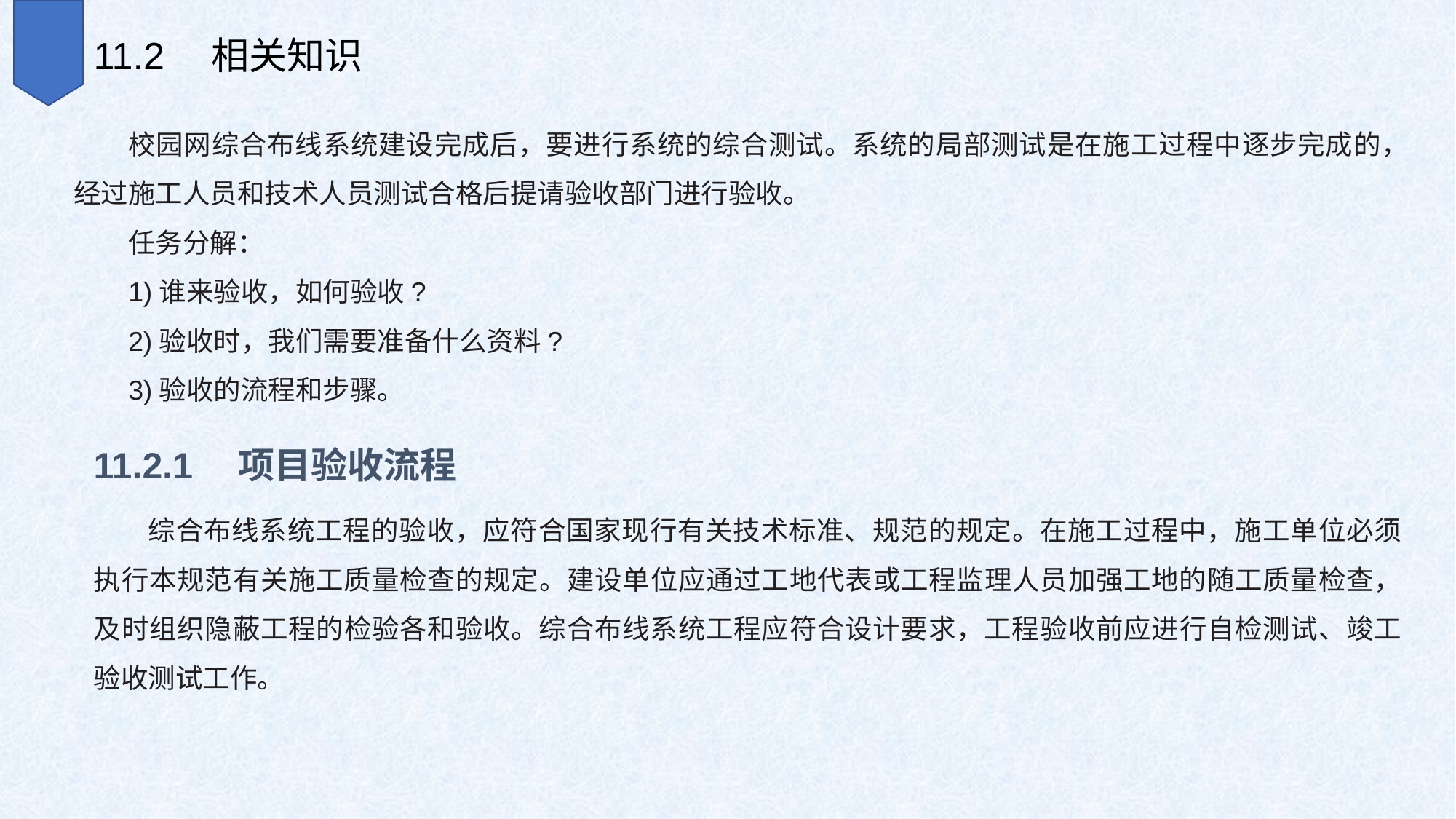

11.2　相关知识
校园网综合布线系统建设完成后，要进行系统的综合测试。系统的局部测试是在施工过程中逐步完成的，经过施工人员和技术人员测试合格后提请验收部门进行验收。
任务分解：
1)谁来验收，如何验收?
2)验收时，我们需要准备什么资料?
3)验收的流程和步骤。
11.2.1　项目验收流程
综合布线系统工程的验收，应符合国家现行有关技术标准、规范的规定。在施工过程中，施工单位必须执行本规范有关施工质量检查的规定。建设单位应通过工地代表或工程监理人员加强工地的随工质量检查，及时组织隐蔽工程的检验各和验收。综合布线系统工程应符合设计要求，工程验收前应进行自检测试、竣工验收测试工作。